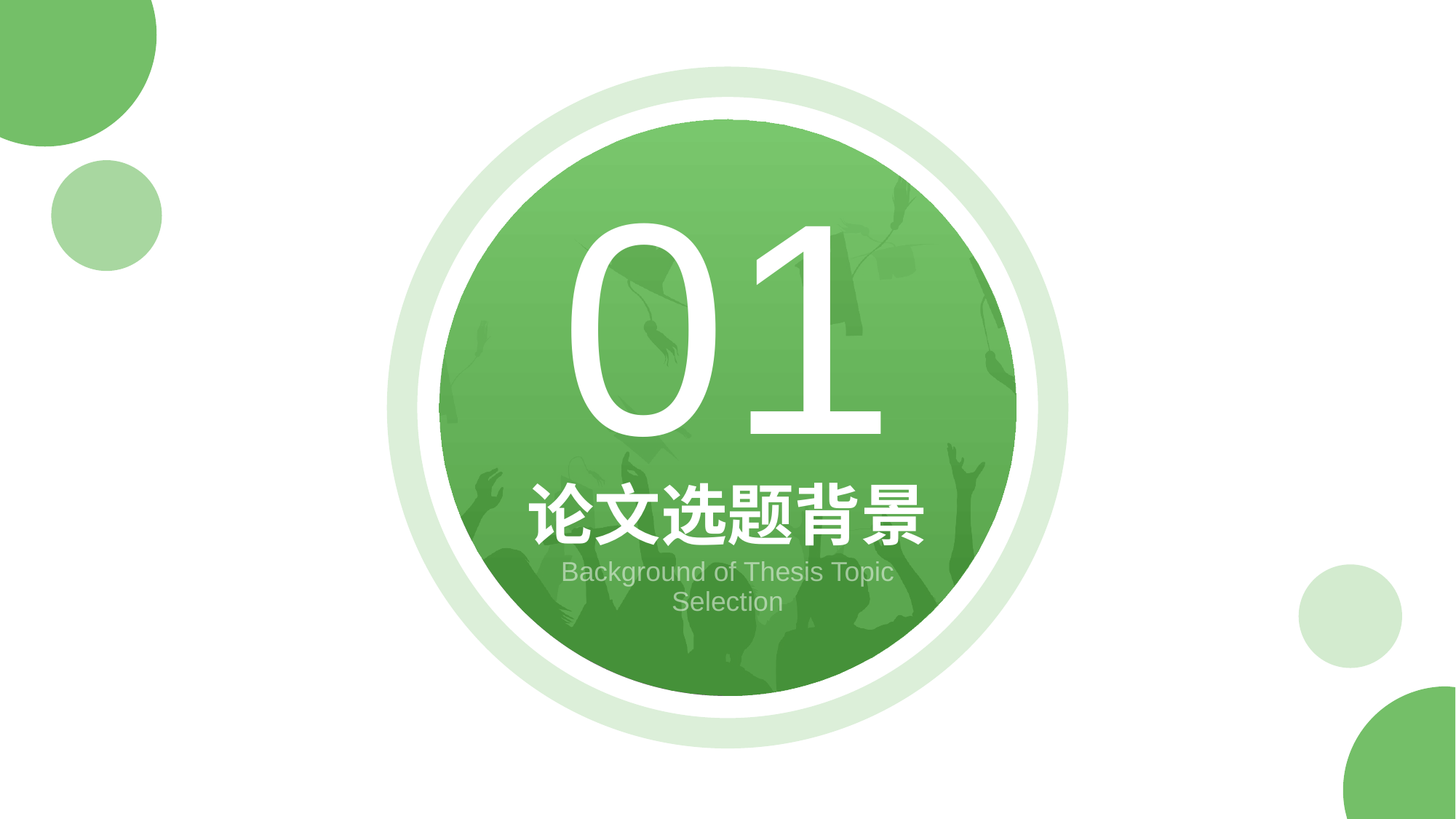

# 01
论文选题背景

Background of Thesis Topic Selection